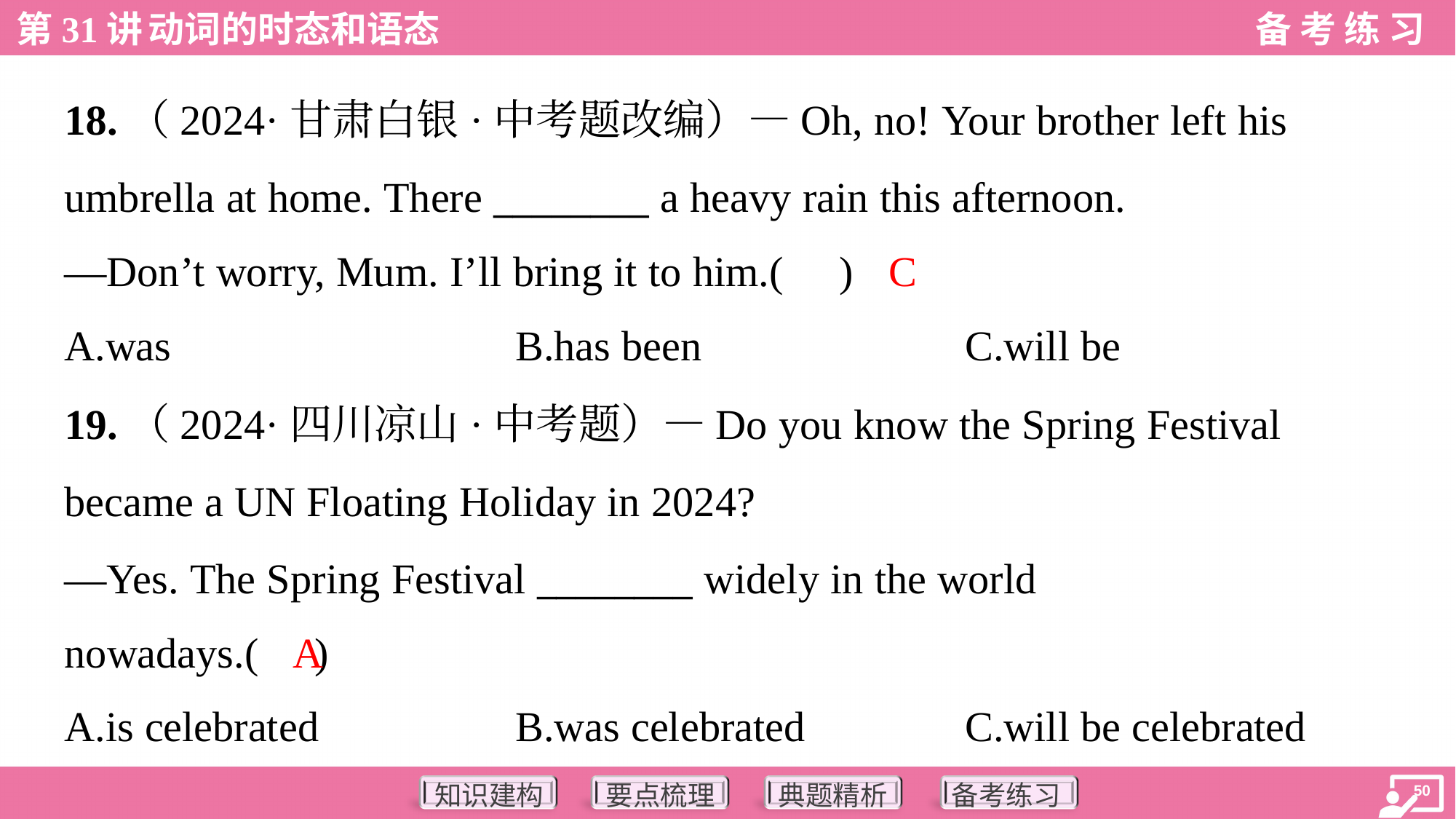

18.（2024·甘肃白银·中考题改编）—Oh, no! Your brother left his
umbrella at home. There ________ a heavy rain this afternoon.
—Don’t worry, Mum. I’ll bring it to him.(     )
C
A.was	B.has been	C.will be
19.（2024·四川凉山·中考题）—Do you know the Spring Festival
became a UN Floating Holiday in 2024?
—Yes. The Spring Festival ________ widely in the world
nowadays.(     )
A
A.is celebrated	B.was celebrated	C.will be celebrated